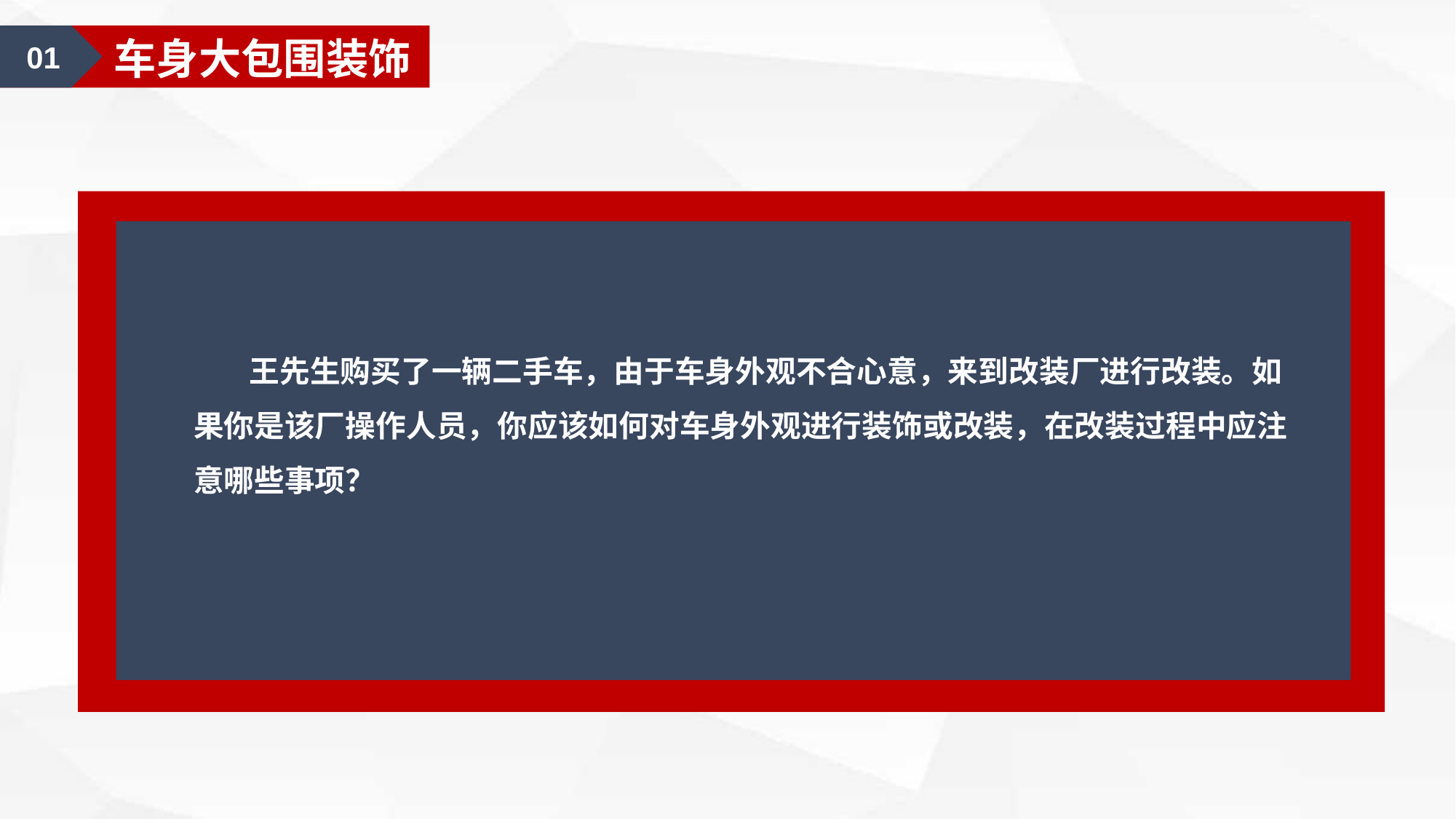

01
车身大包围装饰

       王先生购买了一辆二手车，由于车身外观不合心意，来到改装厂进行改装。如
果你是该厂操作人员，你应该如何对车身外观进行装饰或改装，在改装过程中应注意哪些事项？